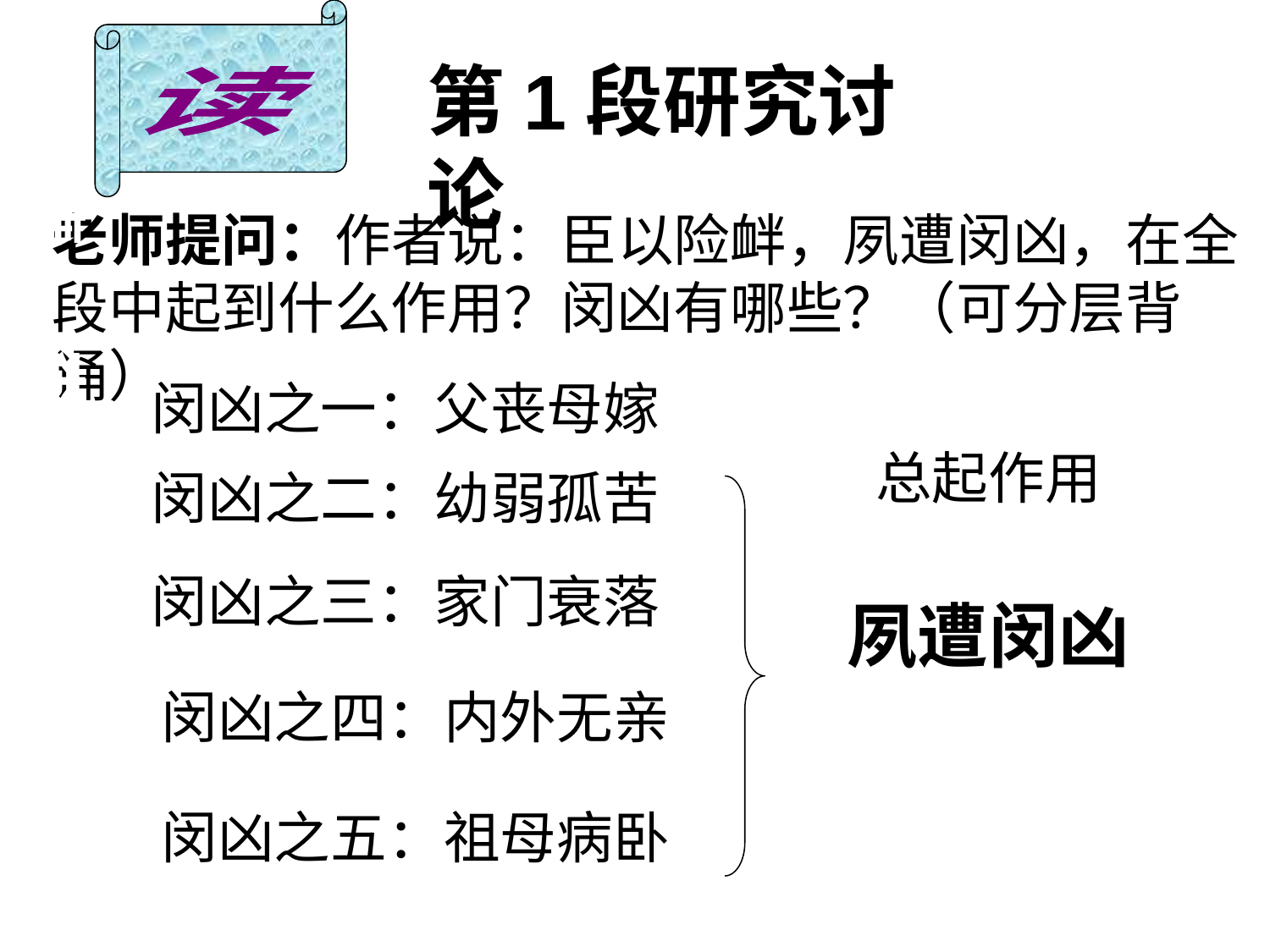

读
陈情表       李密
第1段研究讨论
老师提问：作者说：臣以险衅，夙遭闵凶，在全段中起到什么作用？闵凶有哪些？（可分层背诵）

闵凶之一：父丧母嫁
总起作用

闵凶之二：幼弱孤苦

闵凶之三：家门衰落
夙遭闵凶
闵凶之四：内外无亲

闵凶之五：祖母病卧